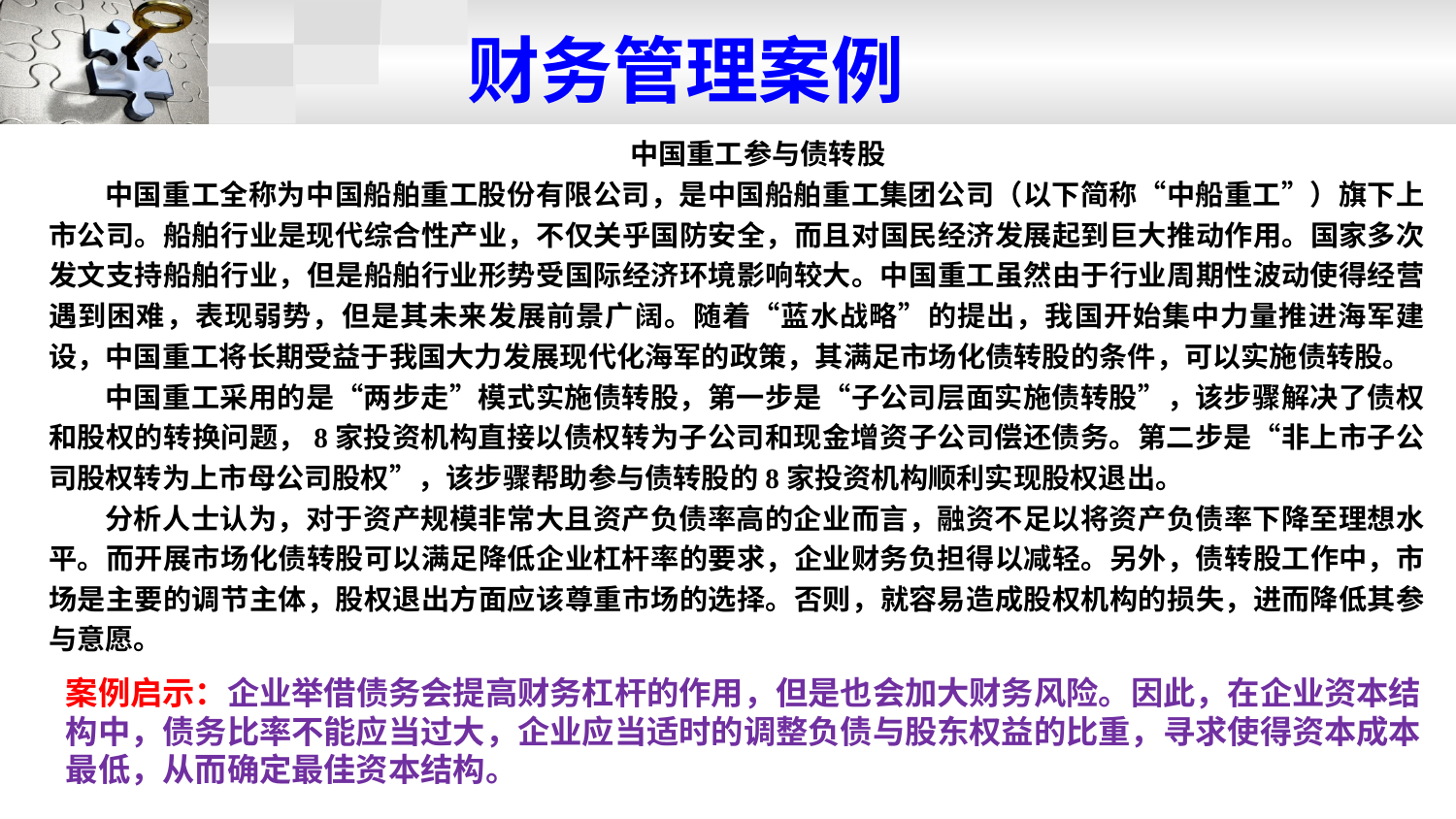

# 财务管理案例
中国重工参与债转股
 中国重工全称为中国船舶重工股份有限公司，是中国船舶重工集团公司（以下简称“中船重工”）旗下上市公司。船舶行业是现代综合性产业，不仅关乎国防安全，而且对国民经济发展起到巨大推动作用。国家多次发文支持船舶行业，但是船舶行业形势受国际经济环境影响较大。中国重工虽然由于行业周期性波动使得经营遇到困难，表现弱势，但是其未来发展前景广阔。随着“蓝水战略”的提出，我国开始集中力量推进海军建设，中国重工将长期受益于我国大力发展现代化海军的政策，其满足市场化债转股的条件，可以实施债转股。
 中国重工采用的是“两步走”模式实施债转股，第一步是“子公司层面实施债转股”，该步骤解决了债权和股权的转换问题，8家投资机构直接以债权转为子公司和现金增资子公司偿还债务。第二步是“非上市子公司股权转为上市母公司股权”，该步骤帮助参与债转股的8家投资机构顺利实现股权退出。
 分析人士认为，对于资产规模非常大且资产负债率高的企业而言，融资不足以将资产负债率下降至理想水平。而开展市场化债转股可以满足降低企业杠杆率的要求，企业财务负担得以减轻。另外，债转股工作中，市场是主要的调节主体，股权退出方面应该尊重市场的选择。否则，就容易造成股权机构的损失，进而降低其参与意愿。
案例启示：企业举借债务会提高财务杠杆的作用，但是也会加大财务风险。因此，在企业资本结构中，债务比率不能应当过大，企业应当适时的调整负债与股东权益的比重，寻求使得资本成本最低，从而确定最佳资本结构。